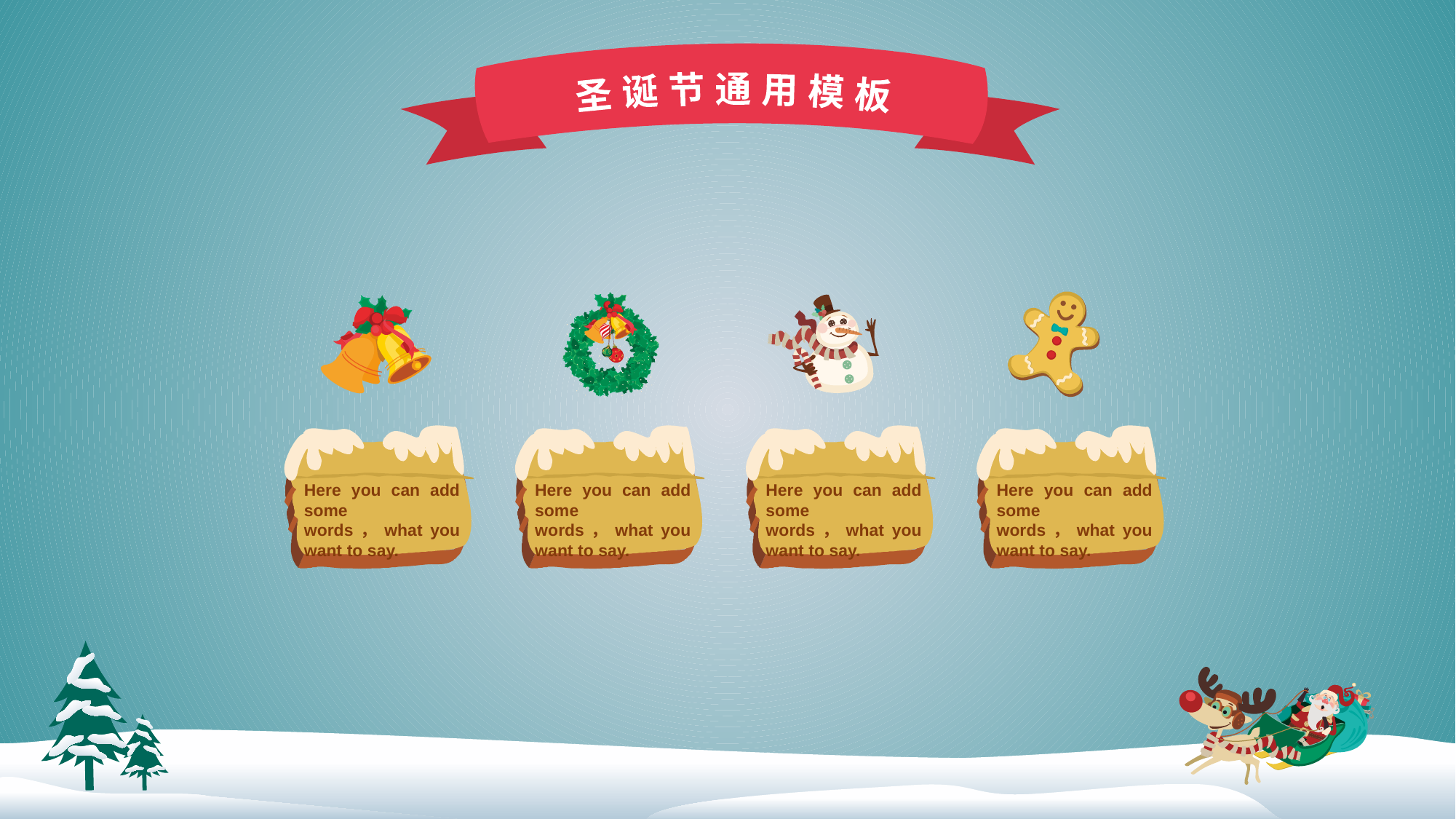

圣 诞 节 通 用 模 板

Here you can add some words，what you want to say.
Here you can add some words，what you want to say.
Here you can add some words，what you want to say.
Here you can add some words，what you want to say.